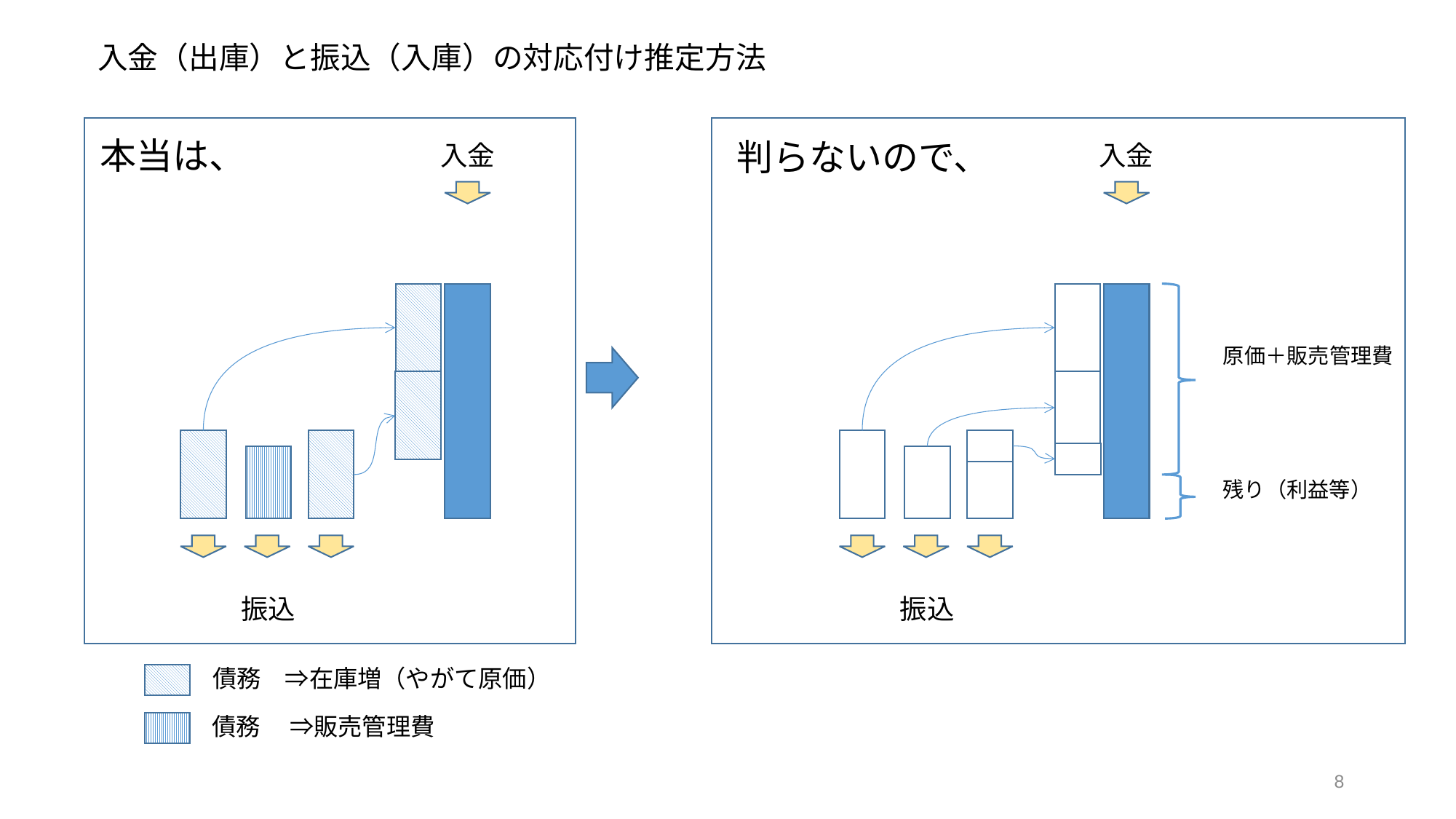

入金（出庫）と振込（入庫）の対応付け推定方法

本当は、
判らないので、
入金
入金

原価＋販売管理費

残り（利益等）

振込
振込
債務　⇒在庫増（やがて原価）

債務　 ⇒販売管理費

8